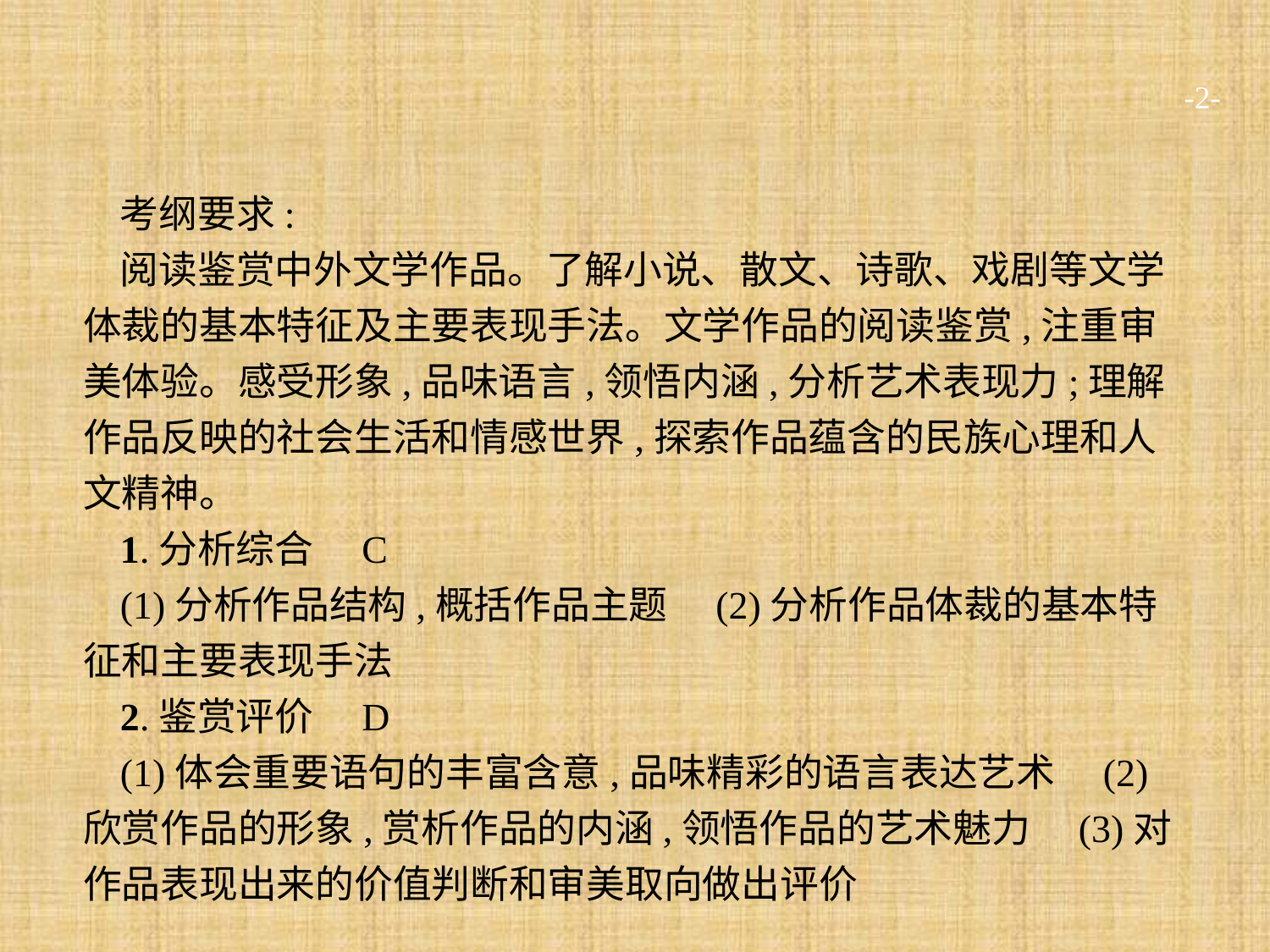

-2-
考纲要求:
阅读鉴赏中外文学作品。了解小说、散文、诗歌、戏剧等文学体裁的基本特征及主要表现手法。文学作品的阅读鉴赏,注重审美体验。感受形象,品味语言,领悟内涵,分析艺术表现力;理解作品反映的社会生活和情感世界,探索作品蕴含的民族心理和人文精神。
1.分析综合　C
(1)分析作品结构,概括作品主题　(2)分析作品体裁的基本特征和主要表现手法
2.鉴赏评价　D
(1)体会重要语句的丰富含意,品味精彩的语言表达艺术　(2)欣赏作品的形象,赏析作品的内涵,领悟作品的艺术魅力　(3)对作品表现出来的价值判断和审美取向做出评价